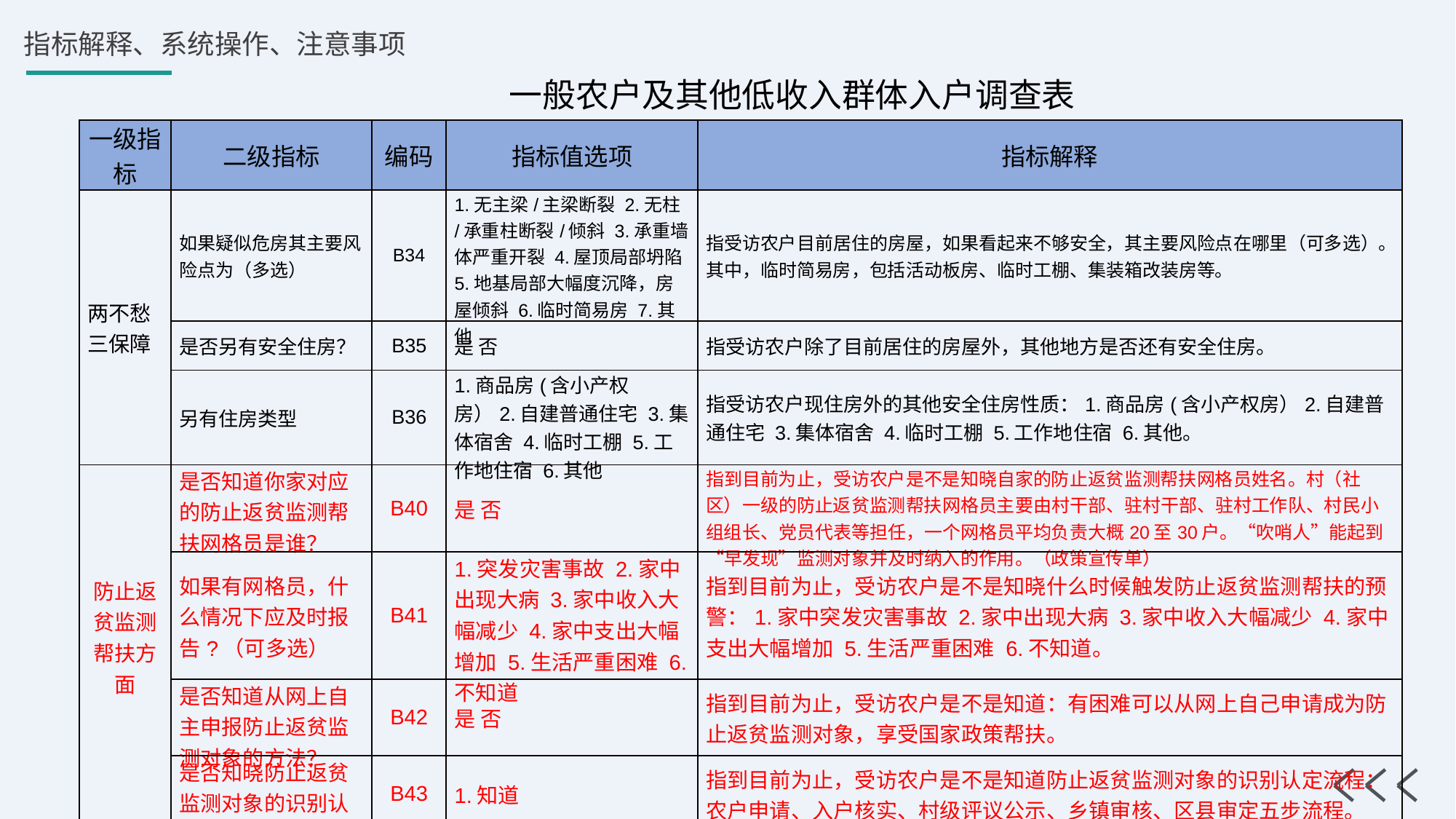

一般农户及其他低收入群体入户调查表
| 一级指标 | 二级指标 | 编码 | 指标值选项 | 指标解释 |
| --- | --- | --- | --- | --- |
| 两不愁三保障 | 如果疑似危房其主要风险点为（多选） | B34 | 1.无主梁/主梁断裂 2.无柱/承重柱断裂/倾斜 3.承重墙体严重开裂 4.屋顶局部坍陷 5.地基局部大幅度沉降，房屋倾斜 6.临时简易房 7.其他 | 指受访农户目前居住的房屋，如果看起来不够安全，其主要风险点在哪里（可多选）。其中，临时简易房，包括活动板房、临时工棚、集装箱改装房等。 |
|  | 是否另有安全住房？ | B35 | 是 否 | 指受访农户除了目前居住的房屋外，其他地方是否还有安全住房。 |
|  | 另有住房类型 | B36 | 1.商品房(含小产权房）2.自建普通住宅 3.集体宿舍 4.临时工棚 5.工作地住宿 6.其他 | 指受访农户现住房外的其他安全住房性质：1.商品房(含小产权房）2.自建普通住宅 3.集体宿舍 4.临时工棚 5.工作地住宿 6.其他。 |
| 防止返贫监测帮扶方面 | 是否知道你家对应的防止返贫监测帮扶网格员是谁？ | B40 | 是 否 | 指到目前为止，受访农户是不是知晓自家的防止返贫监测帮扶网格员姓名。村（社区）一级的防止返贫监测帮扶网格员主要由村干部、驻村干部、驻村工作队、村民小组组长、党员代表等担任，一个网格员平均负责大概20至30户。“吹哨人”能起到“早发现”监测对象并及时纳入的作用。（政策宣传单） |
|  | 如果有网格员，什么情况下应及时报告?（可多选） | B41 | 1.突发灾害事故 2.家中出现大病 3.家中收入大幅减少 4.家中支出大幅增加 5.生活严重困难 6.不知道 | 指到目前为止，受访农户是不是知晓什么时候触发防止返贫监测帮扶的预警：1.家中突发灾害事故 2.家中出现大病 3.家中收入大幅减少 4.家中支出大幅增加 5.生活严重困难 6.不知道。 |
|  | 是否知道从网上自主申报防止返贫监测对象的方法？ | B42 | 是 否 | 指到目前为止，受访农户是不是知道：有困难可以从网上自己申请成为防止返贫监测对象，享受国家政策帮扶。 |
|  | 是否知晓防止返贫监测对象的识别认定流程？ | B43 | 1.知道 | 指到目前为止，受访农户是不是知道防止返贫监测对象的识别认定流程：农户申请、入户核实、村级评议公示、乡镇审核、区县审定五步流程。 |